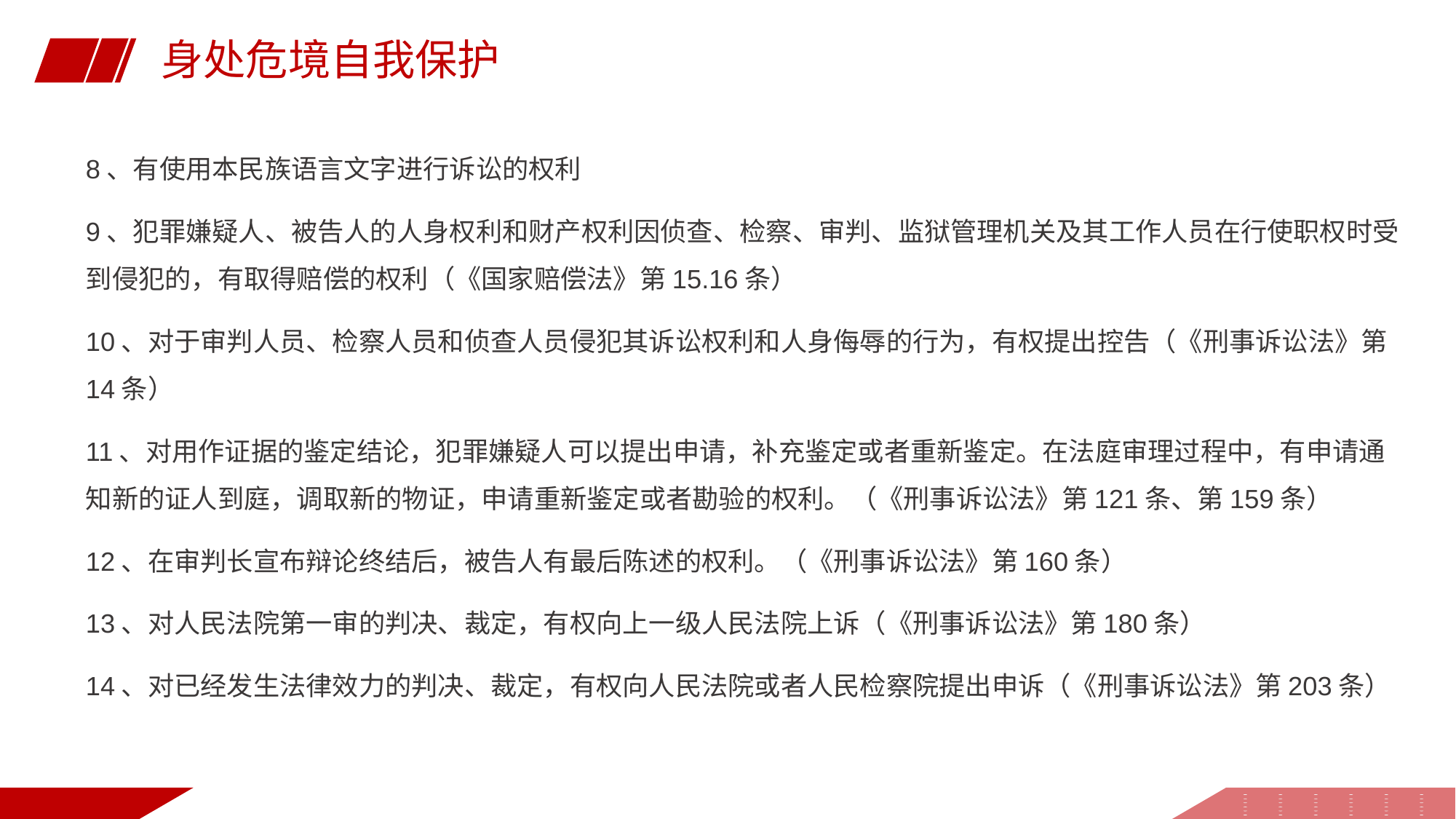

身处危境自我保护
8、有使用本民族语言文字进行诉讼的权利
9、犯罪嫌疑人、被告人的人身权利和财产权利因侦查、检察、审判、监狱管理机关及其工作人员在行使职权时受到侵犯的，有取得赔偿的权利（《国家赔偿法》第15.16条）
10、对于审判人员、检察人员和侦查人员侵犯其诉讼权利和人身侮辱的行为，有权提出控告（《刑事诉讼法》第14条）
11、对用作证据的鉴定结论，犯罪嫌疑人可以提出申请，补充鉴定或者重新鉴定。在法庭审理过程中，有申请通知新的证人到庭，调取新的物证，申请重新鉴定或者勘验的权利。（《刑事诉讼法》第121条、第159条）
12、在审判长宣布辩论终结后，被告人有最后陈述的权利。（《刑事诉讼法》第160条）
13、对人民法院第一审的判决、裁定，有权向上一级人民法院上诉（《刑事诉讼法》第180条）
14、对已经发生法律效力的判决、裁定，有权向人民法院或者人民检察院提出申诉（《刑事诉讼法》第203条）